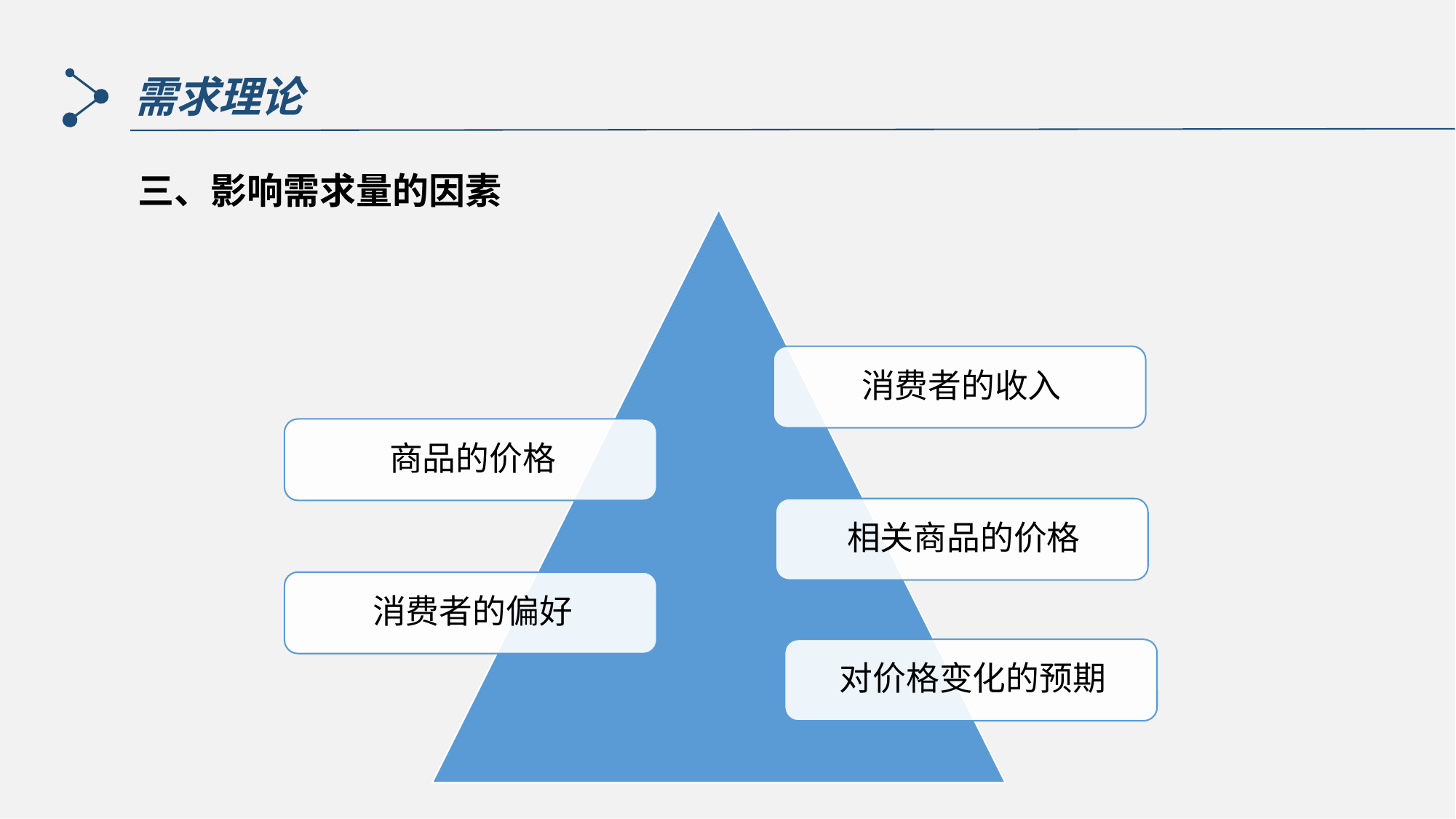

需求理论
三、影响需求量的因素
消费者的收入
相关商品的价格
对价格变化的预期
商品的价格
消费者的偏好